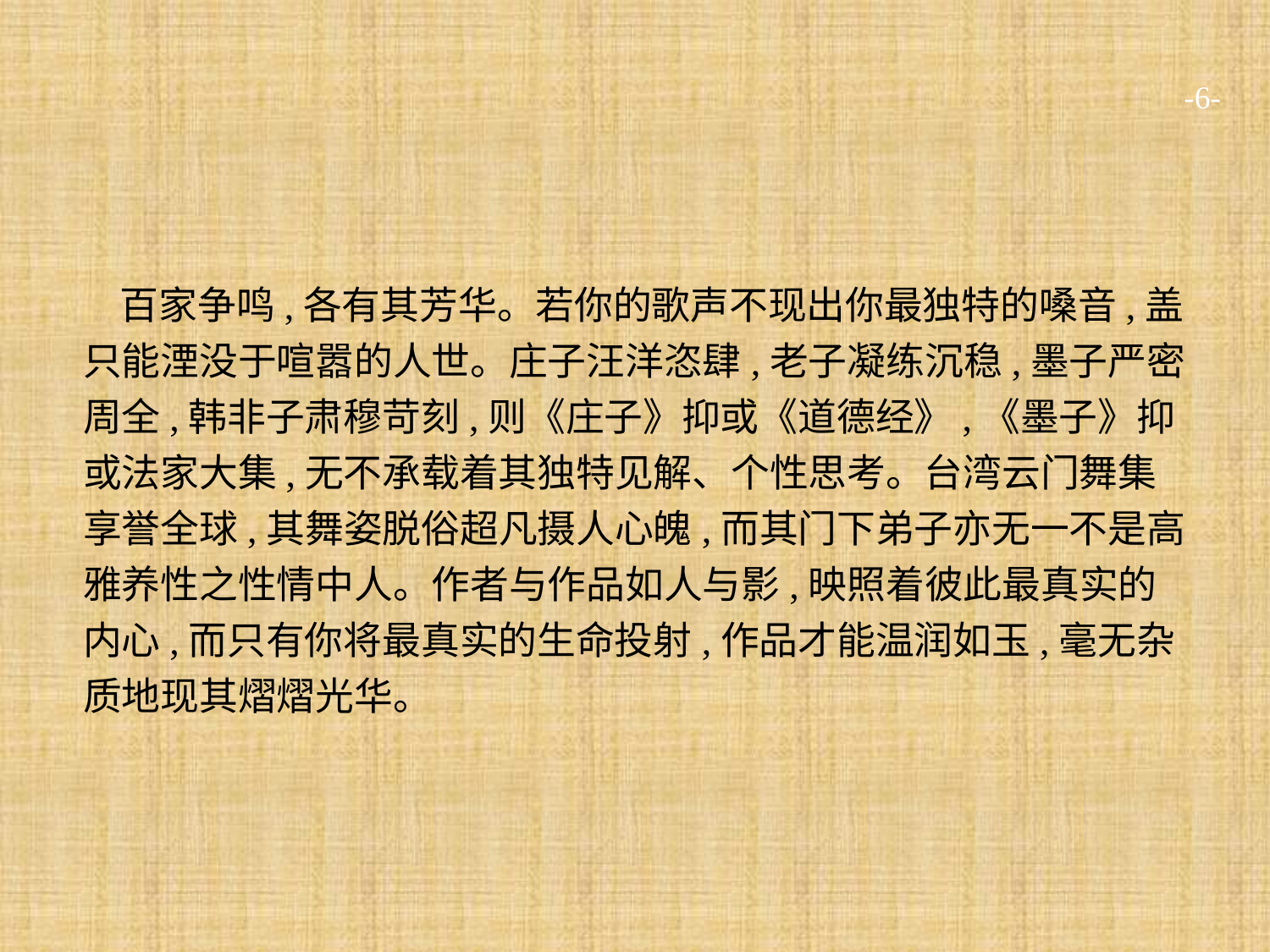

-6-
百家争鸣,各有其芳华。若你的歌声不现出你最独特的嗓音,盖只能湮没于喧嚣的人世。庄子汪洋恣肆,老子凝练沉稳,墨子严密周全,韩非子肃穆苛刻,则《庄子》抑或《道德经》,《墨子》抑或法家大集,无不承载着其独特见解、个性思考。台湾云门舞集享誉全球,其舞姿脱俗超凡摄人心魄,而其门下弟子亦无一不是高雅养性之性情中人。作者与作品如人与影,映照着彼此最真实的内心,而只有你将最真实的生命投射,作品才能温润如玉,毫无杂质地现其熠熠光华。